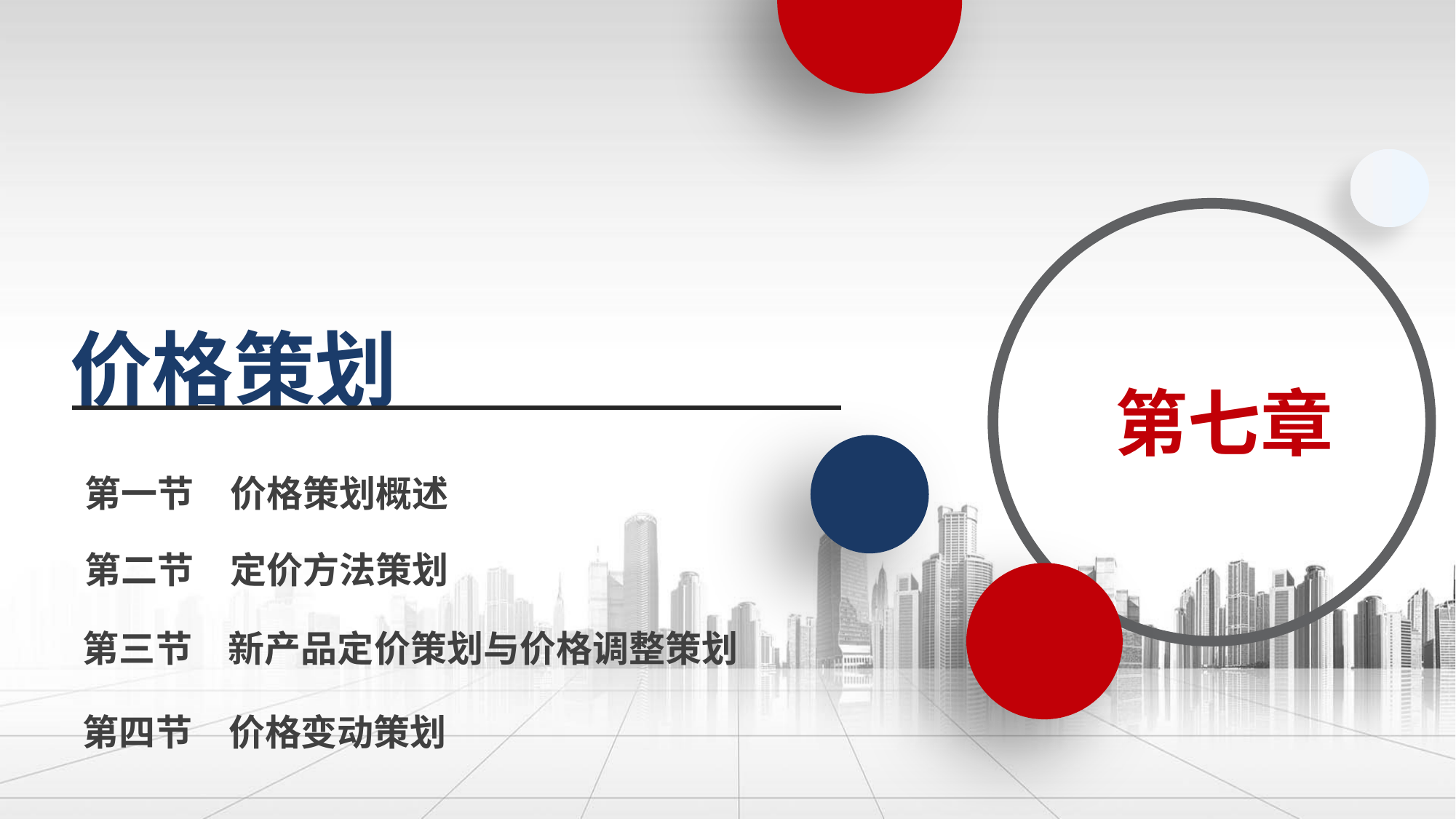

价格策划
第七章

第一节　价格策划概述
第二节　定价方法策划

第三节　新产品定价策划与价格调整策划
第四节　价格变动策划